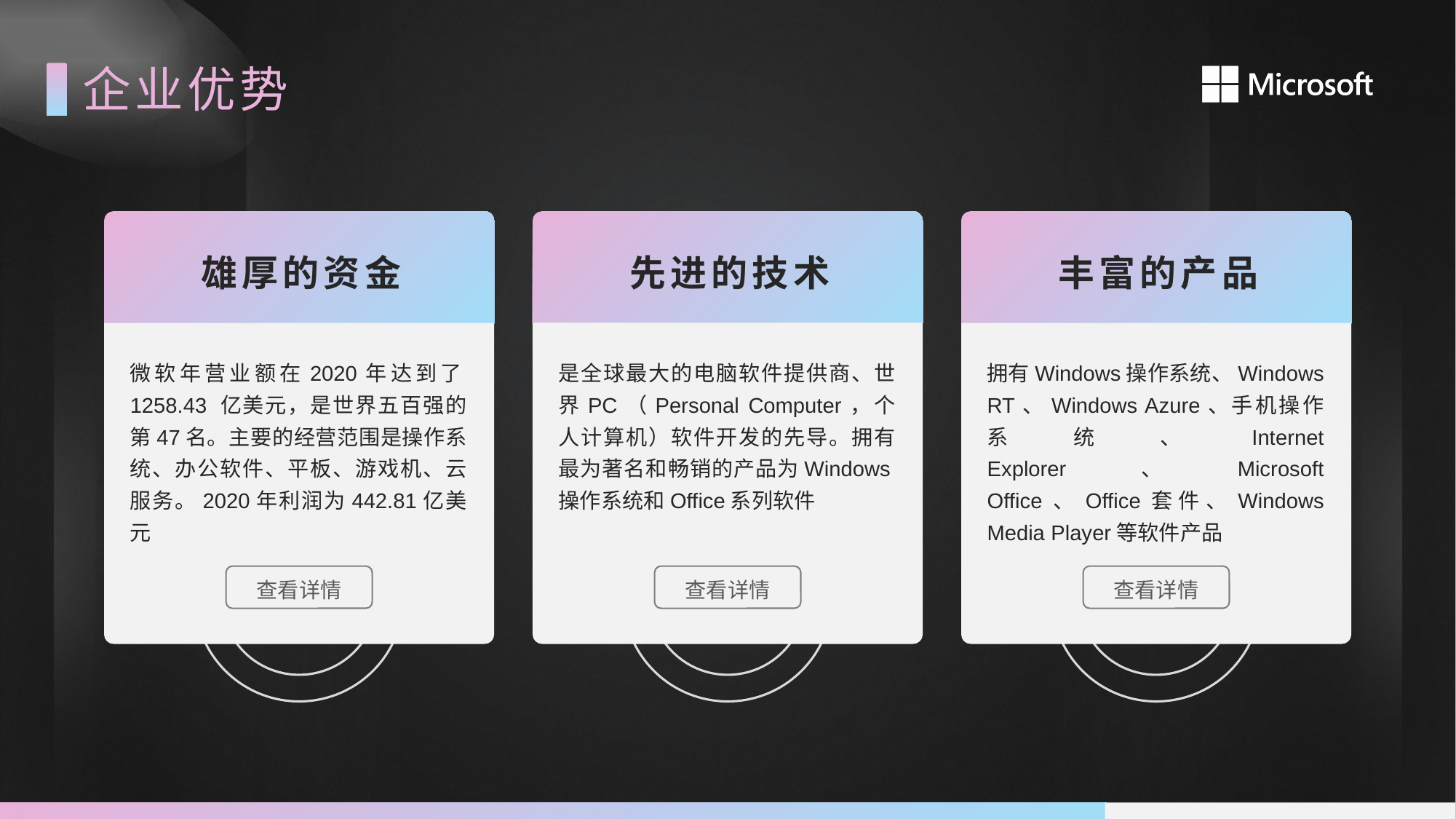

企业优势

雄厚的资金
先进的技术
丰富的产品

微软年营业额在2020年达到了1258.43 亿美元，是世界五百强的第47名。主要的经营范围是操作系统、办公软件、平板、游戏机、云服务。2020年利润为442.81亿美元
是全球最大的电脑软件提供商、世界PC（Personal Computer，个人计算机）软件开发的先导。拥有最为著名和畅销的产品为Windows操作系统和Office系列软件
拥有Windows操作系统、Windows RT、Windows Azure、手机操作系统、Internet Explorer、Microsoft Office、Office套件、Windows Media Player等软件产品

查看详情
查看详情
查看详情